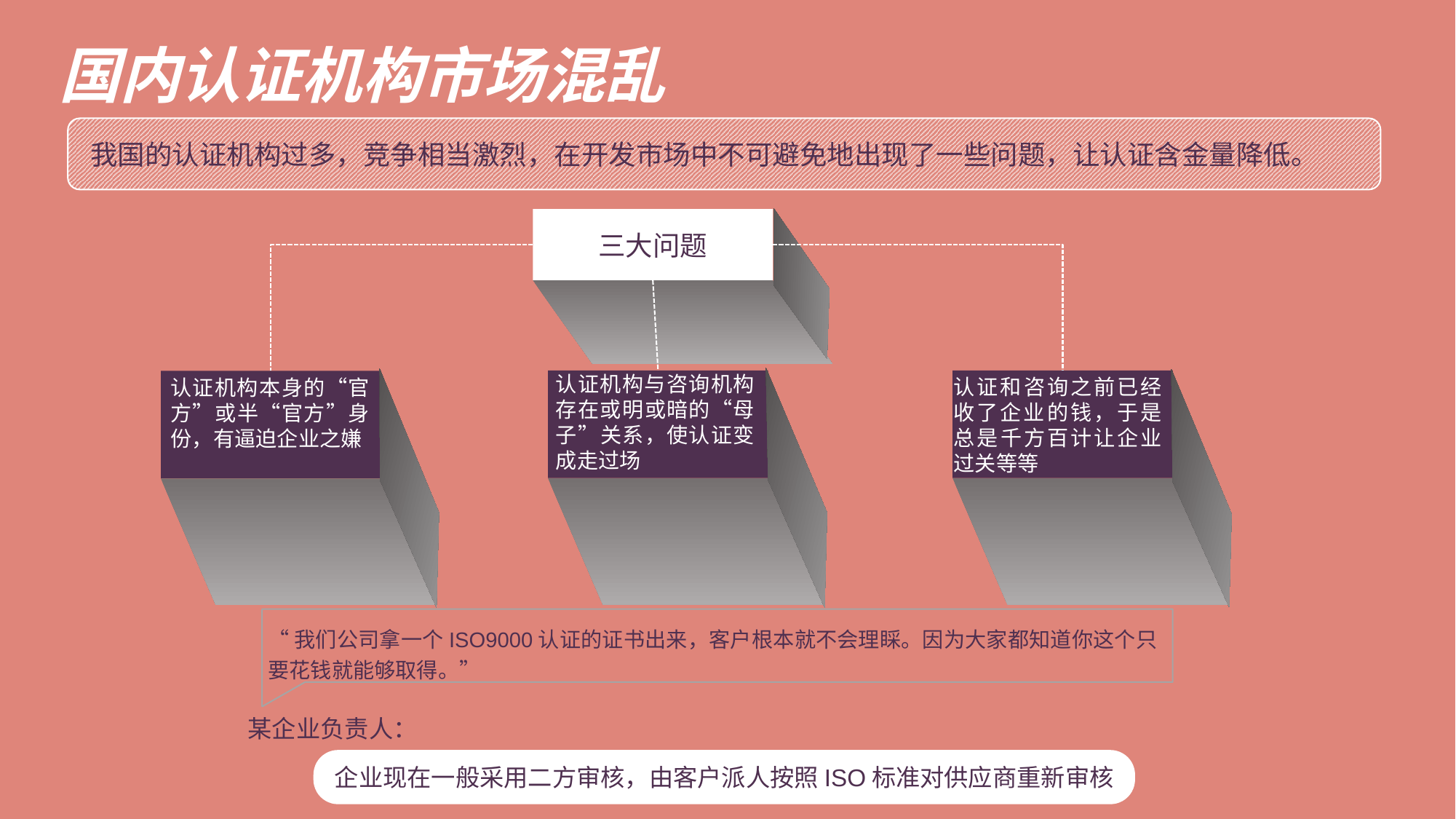

国内认证机构市场混乱

我国的认证机构过多，竞争相当激烈，在开发市场中不可避免地出现了一些问题，让认证含金量降低。
三大问题

认证机构与咨询机构存在或明或暗的“母子”关系，使认证变成走过场

认证和咨询之前已经收了企业的钱，于是总是千方百计让企业过关等等
认证机构本身的“官方”或半“官方”身份，有逼迫企业之嫌

“我们公司拿一个ISO9000认证的证书出来，客户根本就不会理睬。因为大家都知道你这个只要花钱就能够取得。”
某企业负责人：
企业现在一般采用二方审核，由客户派人按照ISO标准对供应商重新审核